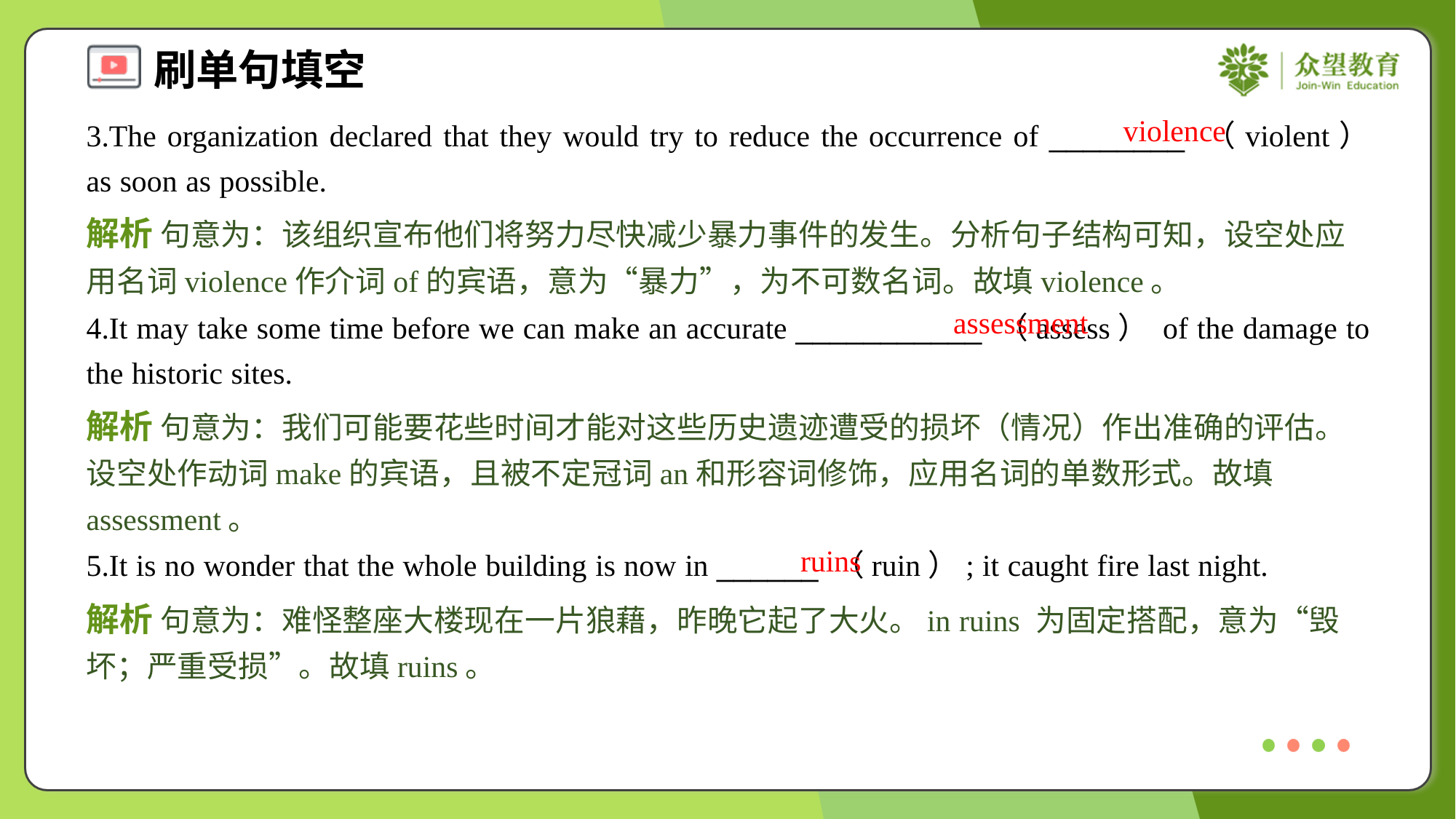

violence
3.The organization declared that they would try to reduce the occurrence of ________ （violent） as soon as possible.
解析 句意为：该组织宣布他们将努力尽快减少暴力事件的发生。分析句子结构可知，设空处应用名词violence作介词of的宾语，意为“暴力”，为不可数名词。故填violence。
assessment
4.It may take some time before we can make an accurate ___________ （assess） of the damage to the historic sites.
解析 句意为：我们可能要花些时间才能对这些历史遗迹遭受的损坏（情况）作出准确的评估。设空处作动词make的宾语，且被不定冠词an和形容词修饰，应用名词的单数形式。故填assessment。
ruins
5.It is no wonder that the whole building is now in ______ （ruin）; it caught fire last night.
解析 句意为：难怪整座大楼现在一片狼藉，昨晚它起了大火。in ruins 为固定搭配，意为“毁坏；严重受损”。故填ruins。